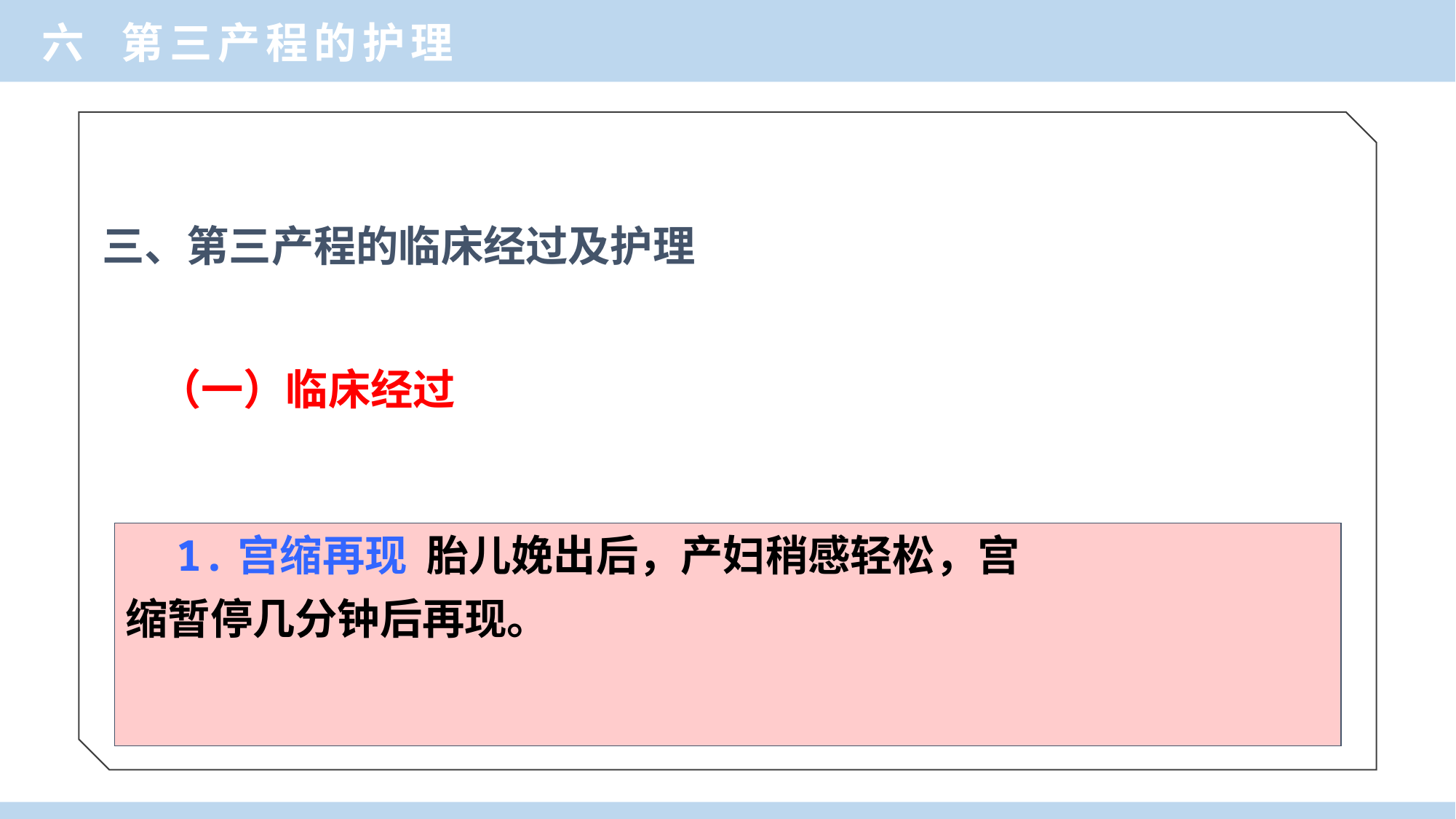

六  第三产程的护理

三、第三产程的临床经过及护理
（一）临床经过
  1.宫缩再现  胎儿娩出后，产妇稍感轻松，宫
缩暂停几分钟后再现。